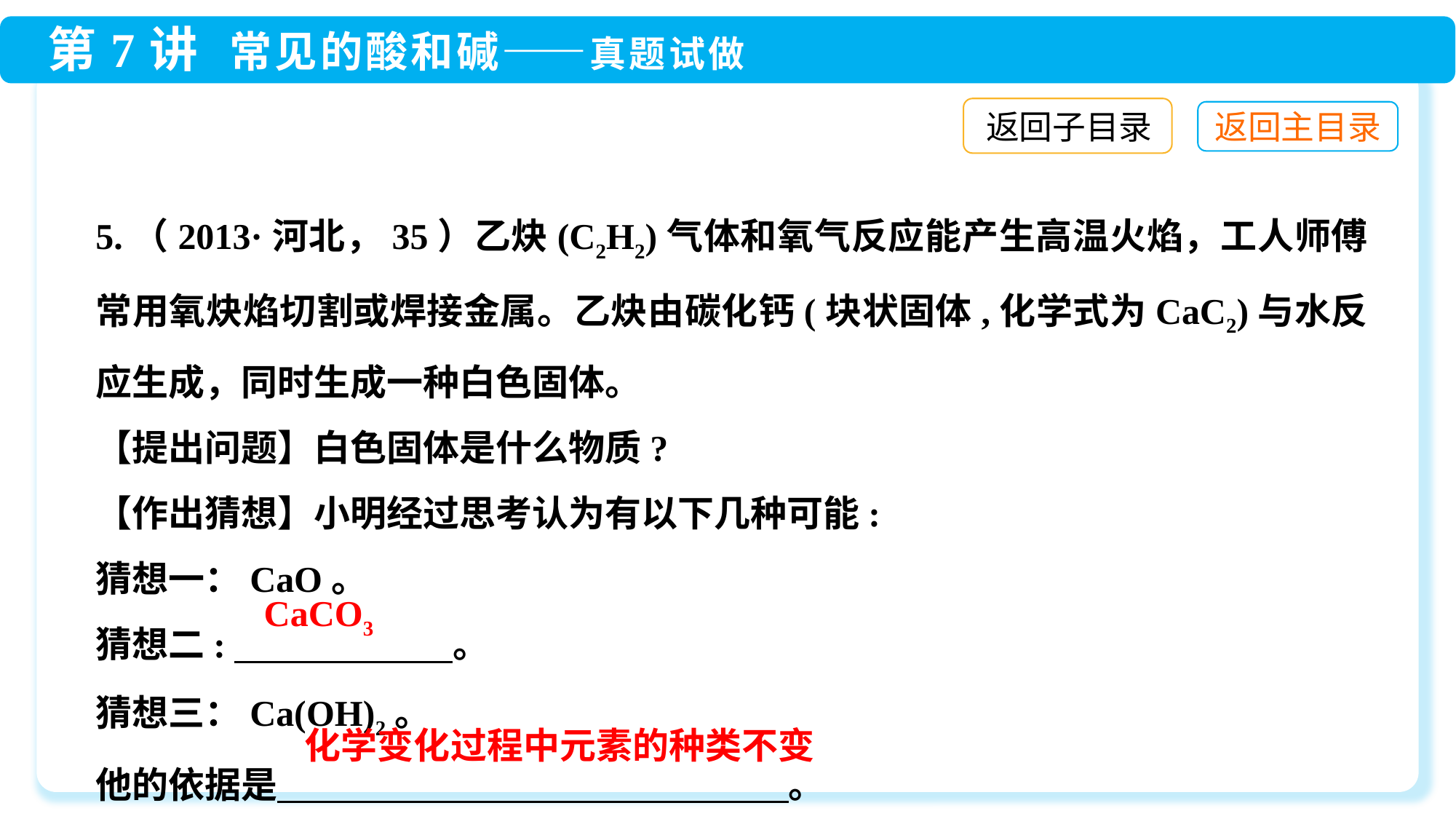

返回子目录

5.（2013·河北，35）乙炔(C2H2)气体和氧气反应能产生高温火焰，工人师傅常用氧炔焰切割或焊接金属。乙炔由碳化钙(块状固体,化学式为CaC2)与水反应生成，同时生成一种白色固体。
【提出问题】白色固体是什么物质?
【作出猜想】小明经过思考认为有以下几种可能:
猜想一：CaO。
猜想二:　　　　　　。
猜想三：Ca(OH)2。
他的依据是　                                                          。
CaCO3
化学变化过程中元素的种类不变